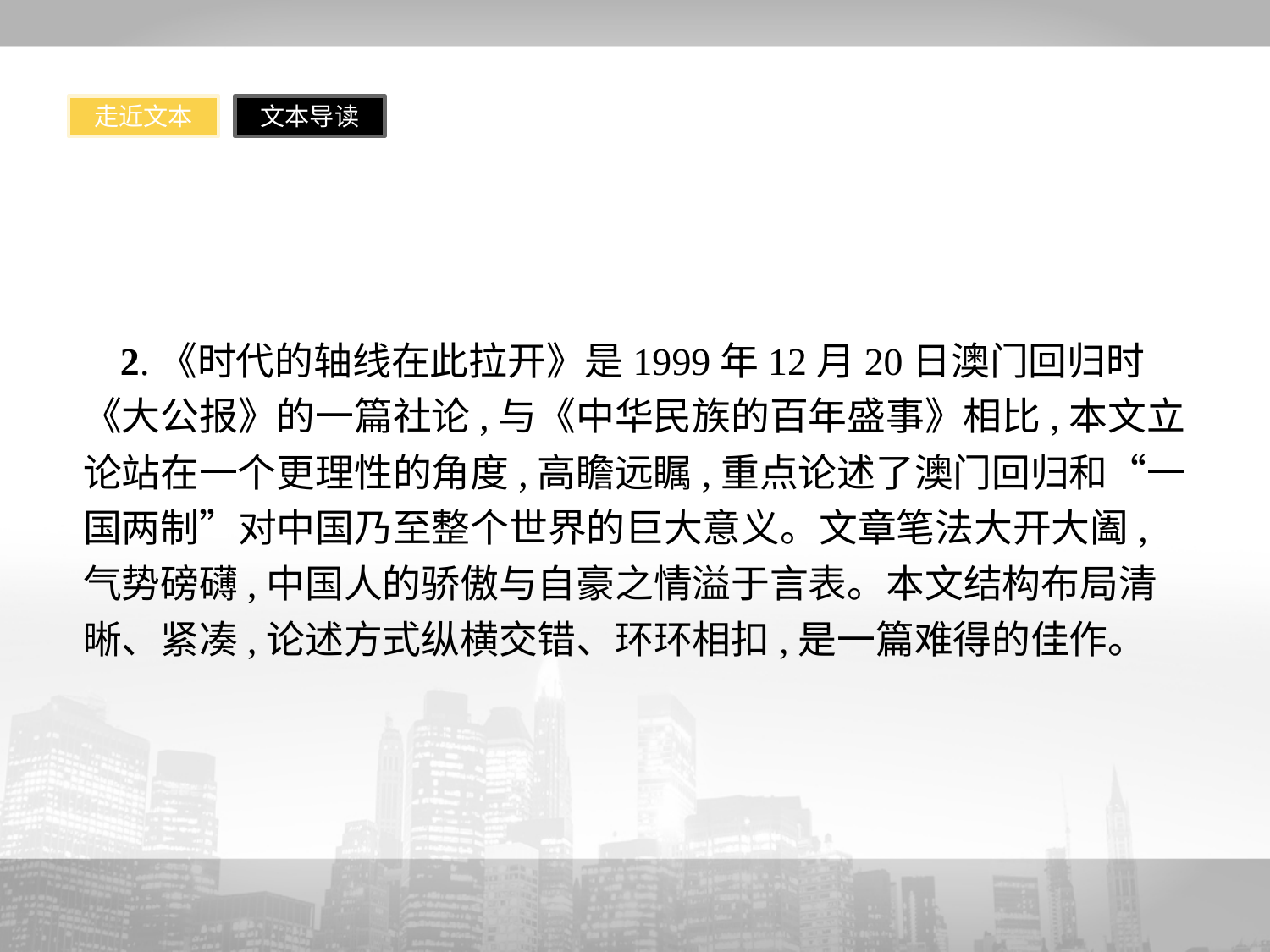

走近文本
文本导读
2.《时代的轴线在此拉开》是1999年12月20日澳门回归时《大公报》的一篇社论,与《中华民族的百年盛事》相比,本文立论站在一个更理性的角度,高瞻远瞩,重点论述了澳门回归和“一国两制”对中国乃至整个世界的巨大意义。文章笔法大开大阖,气势磅礴,中国人的骄傲与自豪之情溢于言表。本文结构布局清晰、紧凑,论述方式纵横交错、环环相扣,是一篇难得的佳作。